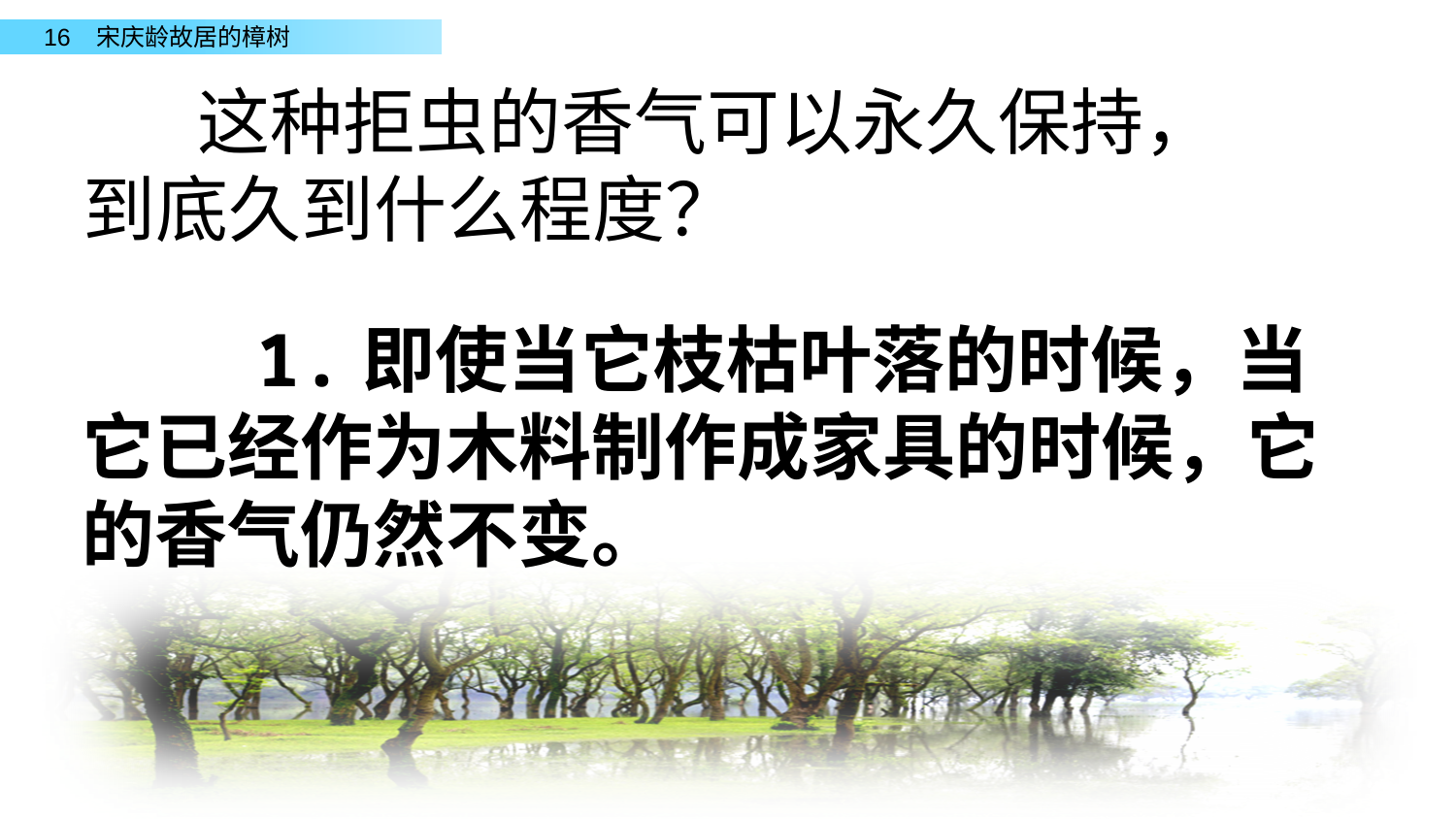

这种拒虫的香气可以永久保持，到底久到什么程度？
    1.即使当它枝枯叶落的时候，当它已经作为木料制作成家具的时候，它的香气仍然不变。